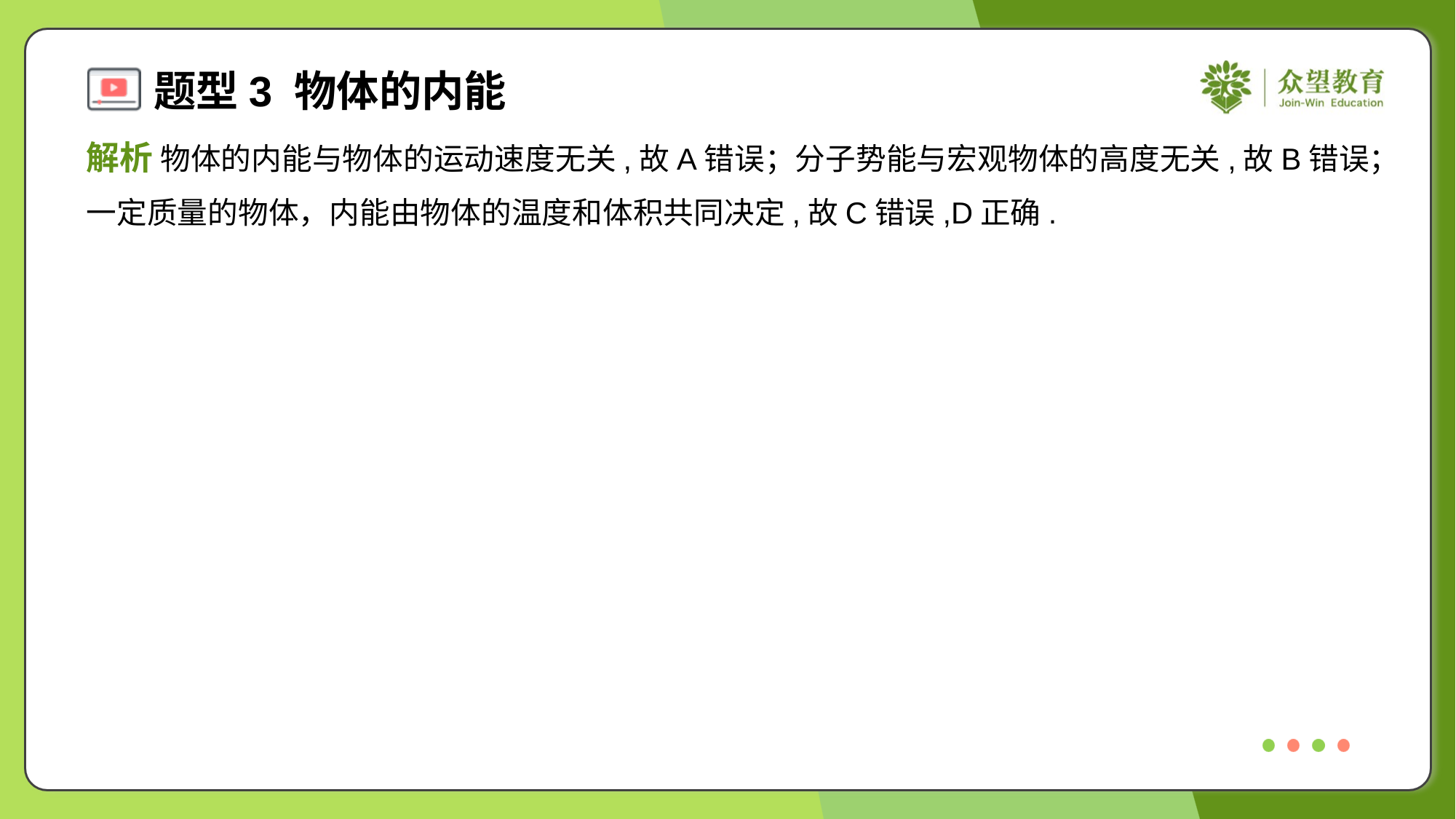

解析 物体的内能与物体的运动速度无关,故A错误；分子势能与宏观物体的高度无关,故B错误；
一定质量的物体，内能由物体的温度和体积共同决定,故C错误,D正确.